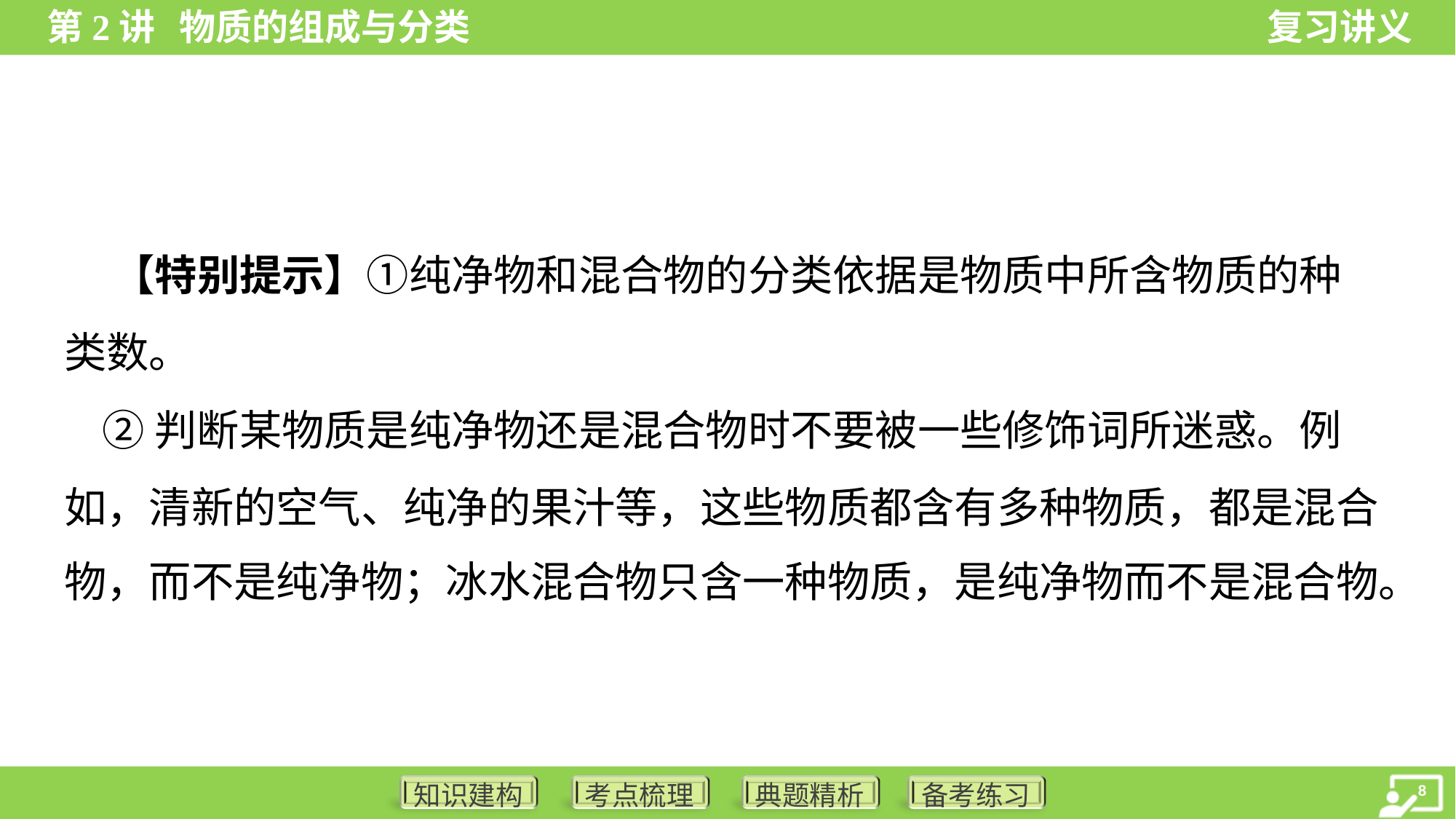

【特别提示】①纯净物和混合物的分类依据是物质中所含物质的种
类数。
    ②判断某物质是纯净物还是混合物时不要被一些修饰词所迷惑。例
如，清新的空气、纯净的果汁等，这些物质都含有多种物质，都是混合
物，而不是纯净物；冰水混合物只含一种物质，是纯净物而不是混合物。